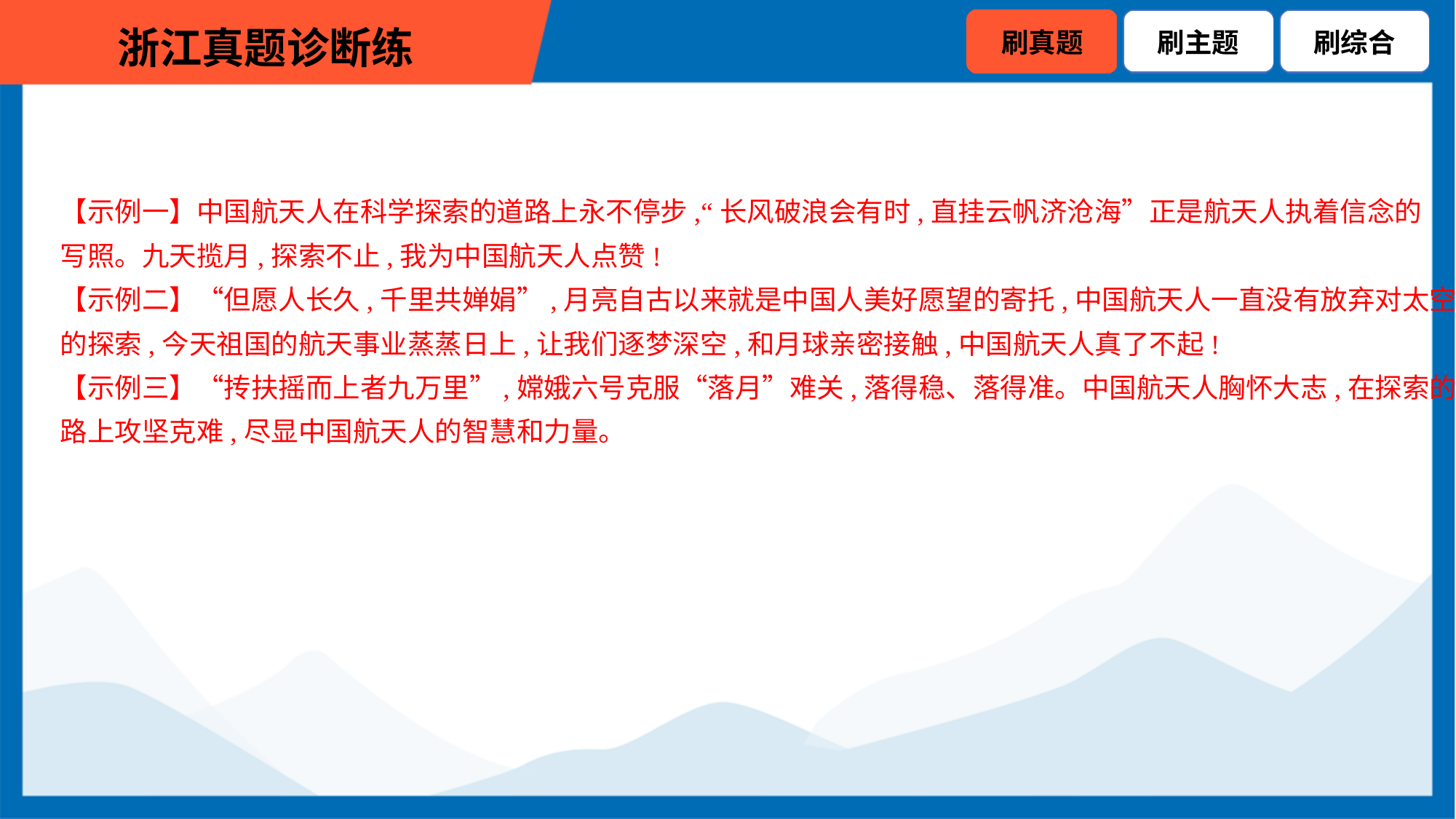

【示例一】中国航天人在科学探索的道路上永不停步,“长风破浪会有时,直挂云帆济沧海”正是航天人执着信念的
写照。九天揽月,探索不止,我为中国航天人点赞!
【示例二】“但愿人长久,千里共婵娟”,月亮自古以来就是中国人美好愿望的寄托,中国航天人一直没有放弃对太空
的探索,今天祖国的航天事业蒸蒸日上,让我们逐梦深空,和月球亲密接触,中国航天人真了不起!
【示例三】“抟扶摇而上者九万里”,嫦娥六号克服“落月”难关,落得稳、落得准。中国航天人胸怀大志,在探索的道
路上攻坚克难,尽显中国航天人的智慧和力量。